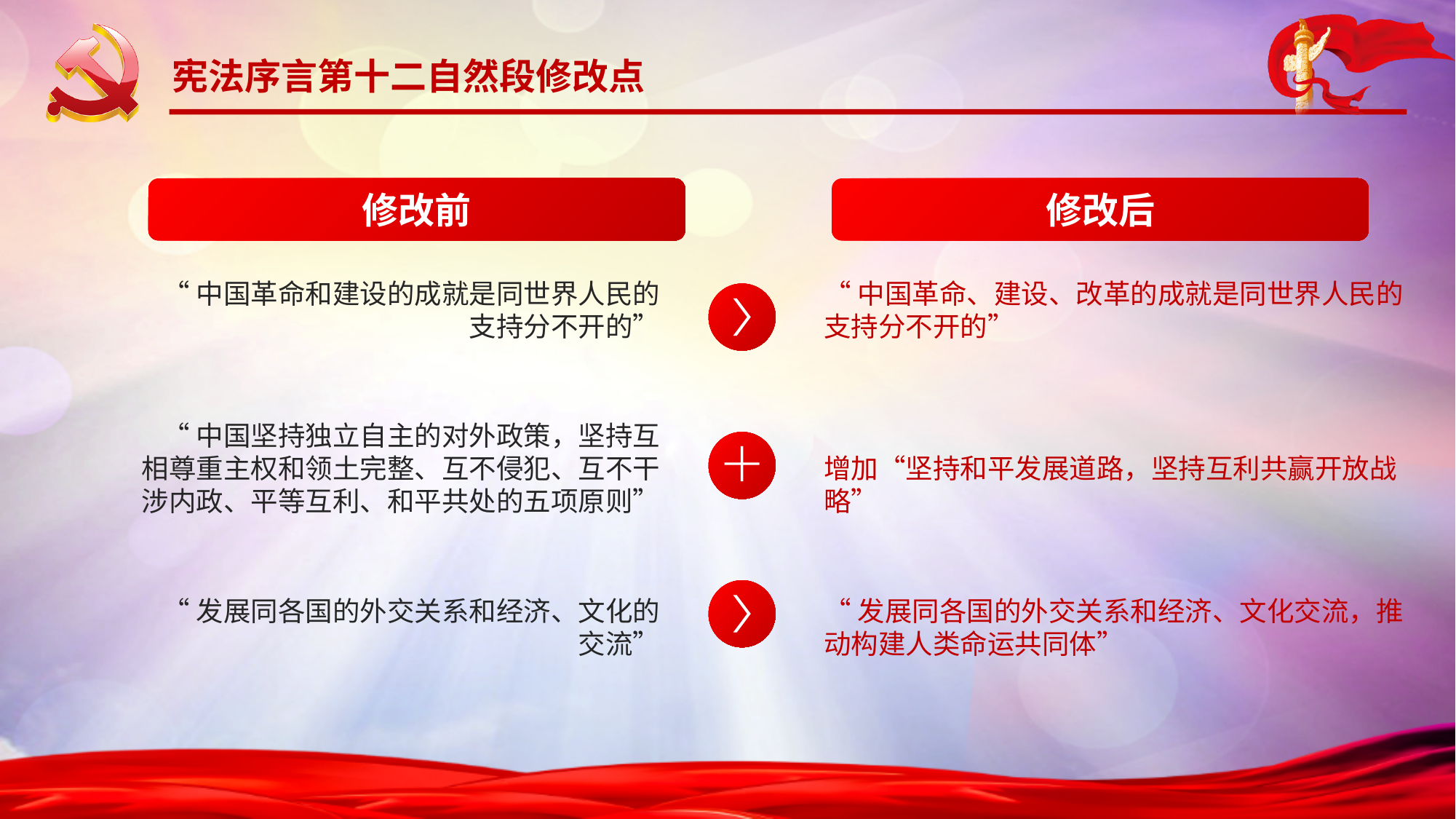

宪法序言第十二自然段修改点
修改前
修改后
“中国革命和建设的成就是同世界人民的支持分不开的”
“中国革命、建设、改革的成就是同世界人民的支持分不开的”

“中国坚持独立自主的对外政策，坚持互相尊重主权和领土完整、互不侵犯、互不干涉内政、平等互利、和平共处的五项原则”

增加“坚持和平发展道路，坚持互利共赢开放战略”

“发展同各国的外交关系和经济、文化的交流”
“发展同各国的外交关系和经济、文化交流，推动构建人类命运共同体”